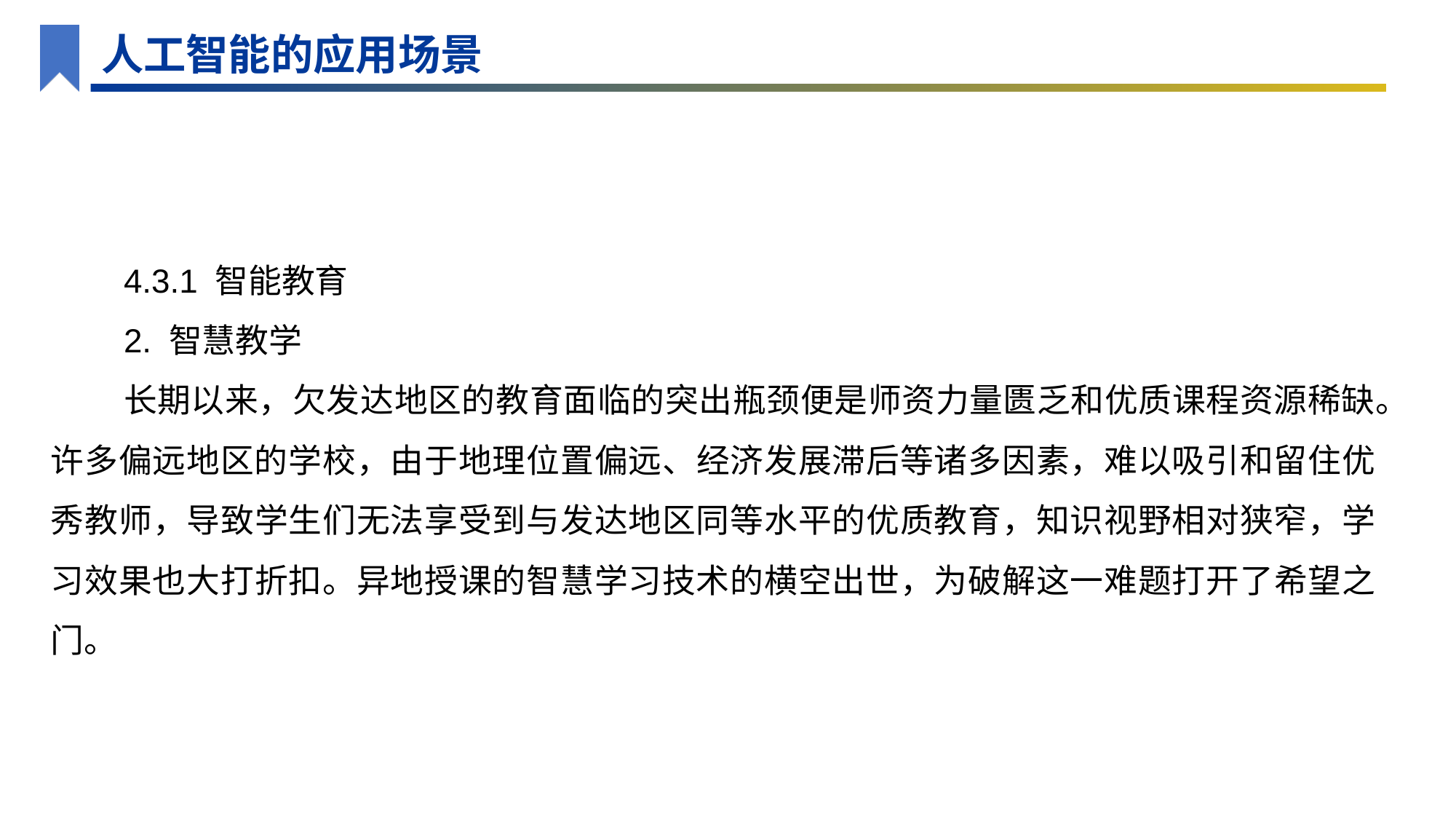

人工智能的应用场景
4.3.1 智能教育
2. 智慧教学
长期以来，欠发达地区的教育面临的突出瓶颈便是师资力量匮乏和优质课程资源稀缺。许多偏远地区的学校，由于地理位置偏远、经济发展滞后等诸多因素，难以吸引和留住优秀教师，导致学生们无法享受到与发达地区同等水平的优质教育，知识视野相对狭窄，学习效果也大打折扣。异地授课的智慧学习技术的横空出世，为破解这一难题打开了希望之门。